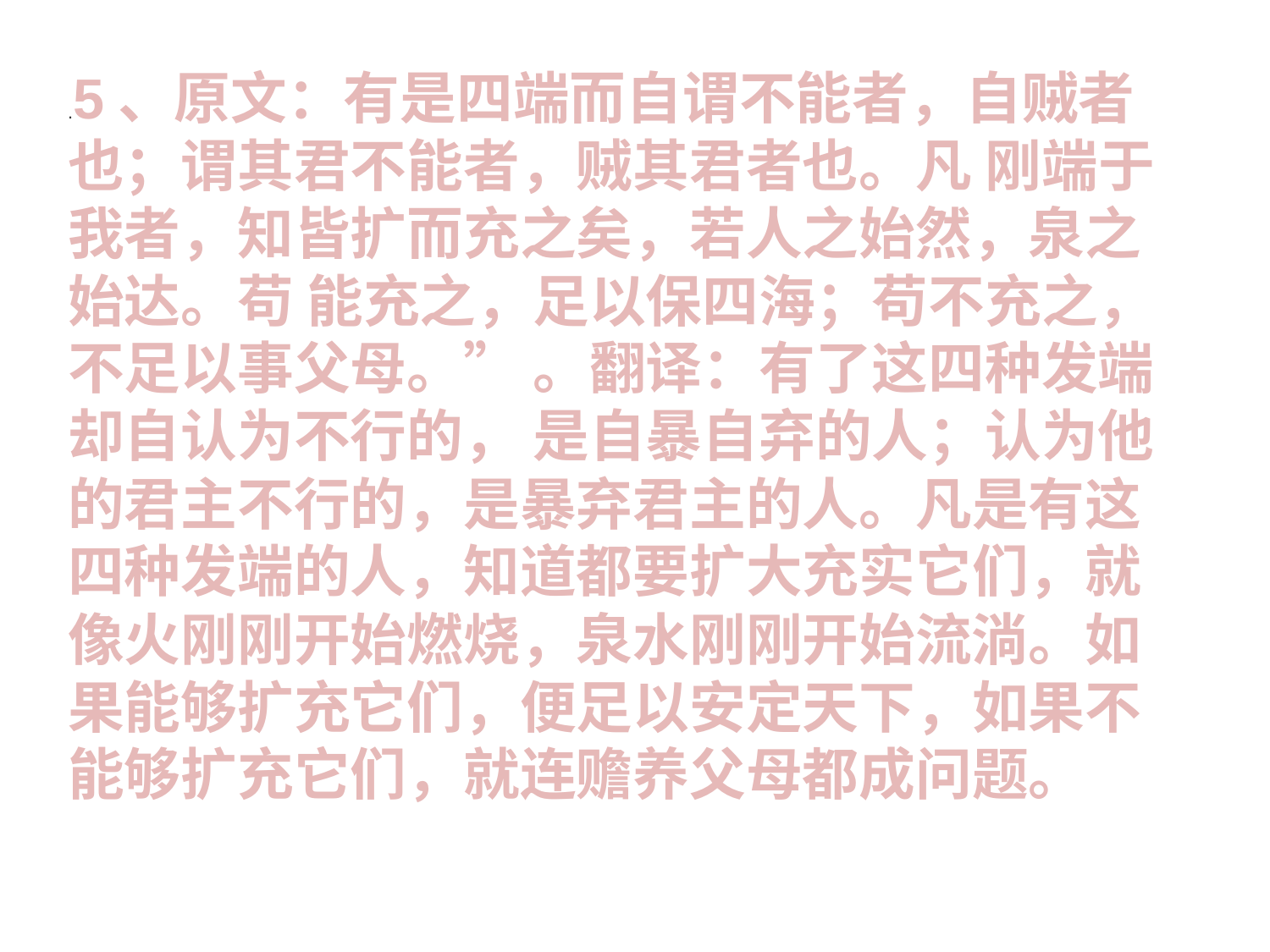

.5、原文：有是四端而自谓不能者，自贼者也；谓其君不能者，贼其君者也。凡 刚端于我者，知皆扩而充之矣，若人之始然，泉之始达。苟 能充之，足以保四海；苟不充之，不足以事父母。” 。翻译：有了这四种发端却自认为不行的， 是自暴自弃的人；认为他的君主不行的，是暴弃君主的人。凡是有这四种发端的人，知道都要扩大充实它们，就像火刚刚开始燃烧，泉水刚刚开始流淌。如果能够扩充它们，便足以安定天下，如果不能够扩充它们，就连赡养父母都成问题。